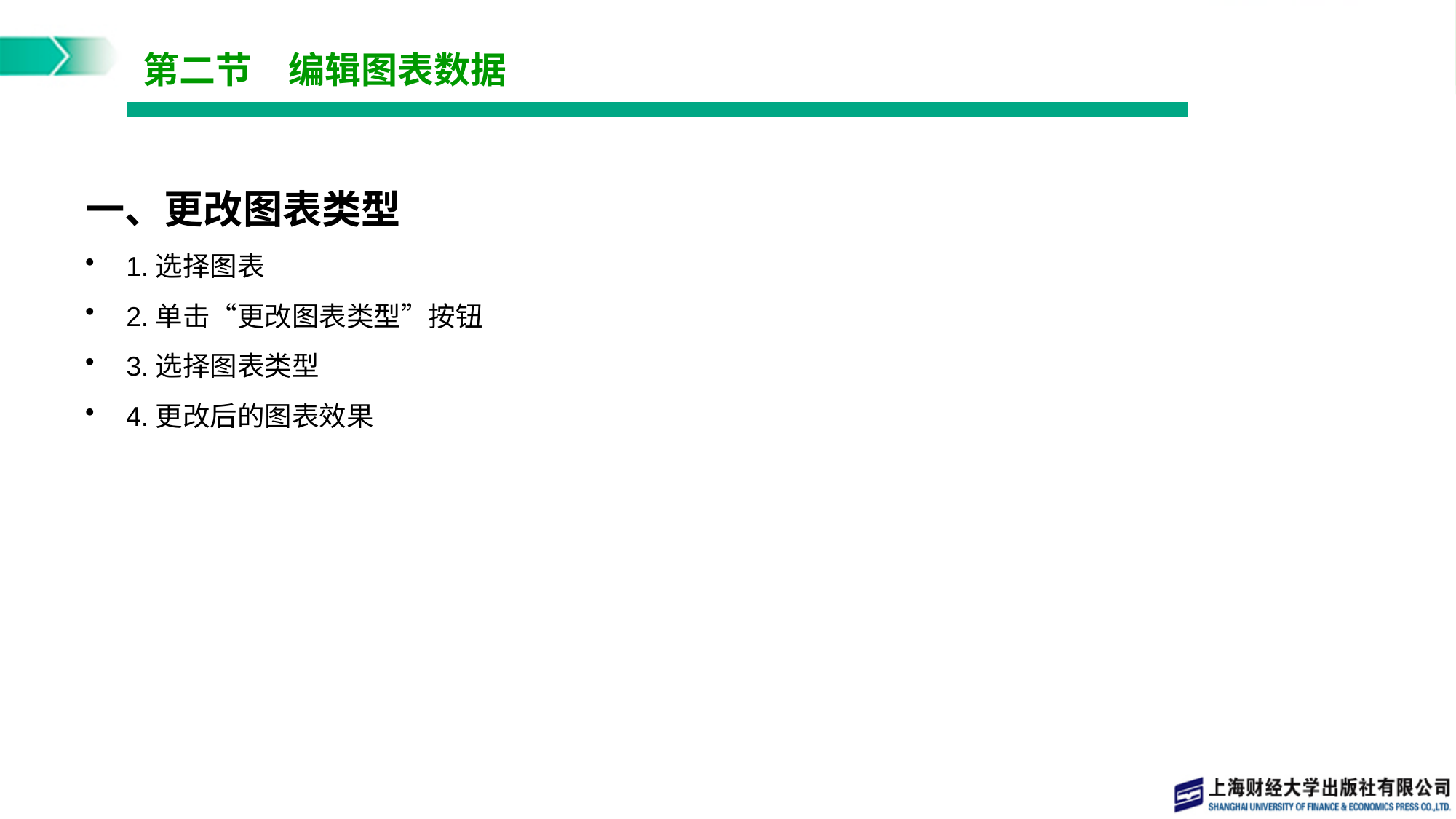

# 第二节　编辑图表数据
一、更改图表类型
1.选择图表
2.单击“更改图表类型”按钮
3.选择图表类型
4.更改后的图表效果